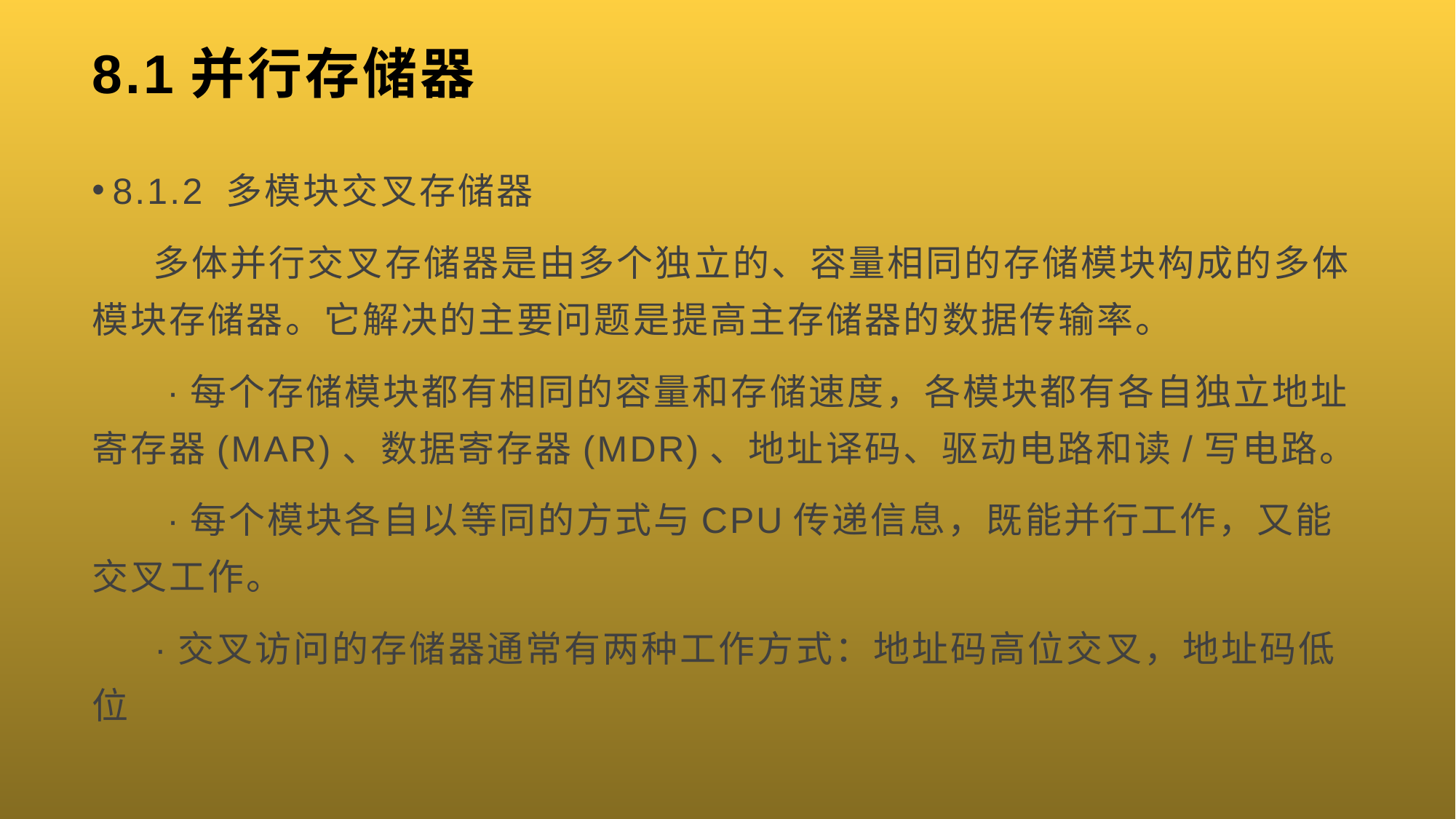

# 8.1并行存储器
8.1.2 多模块交叉存储器
     多体并行交叉存储器是由多个独立的、容量相同的存储模块构成的多体模块存储器。它解决的主要问题是提高主存储器的数据传输率。
      ·每个存储模块都有相同的容量和存储速度，各模块都有各自独立地址寄存器(MAR)、数据寄存器(MDR)、地址译码、驱动电路和读/写电路。
      ·每个模块各自以等同的方式与CPU传递信息，既能并行工作，又能交叉工作。
     ·交叉访问的存储器通常有两种工作方式：地址码高位交叉，地址码低位